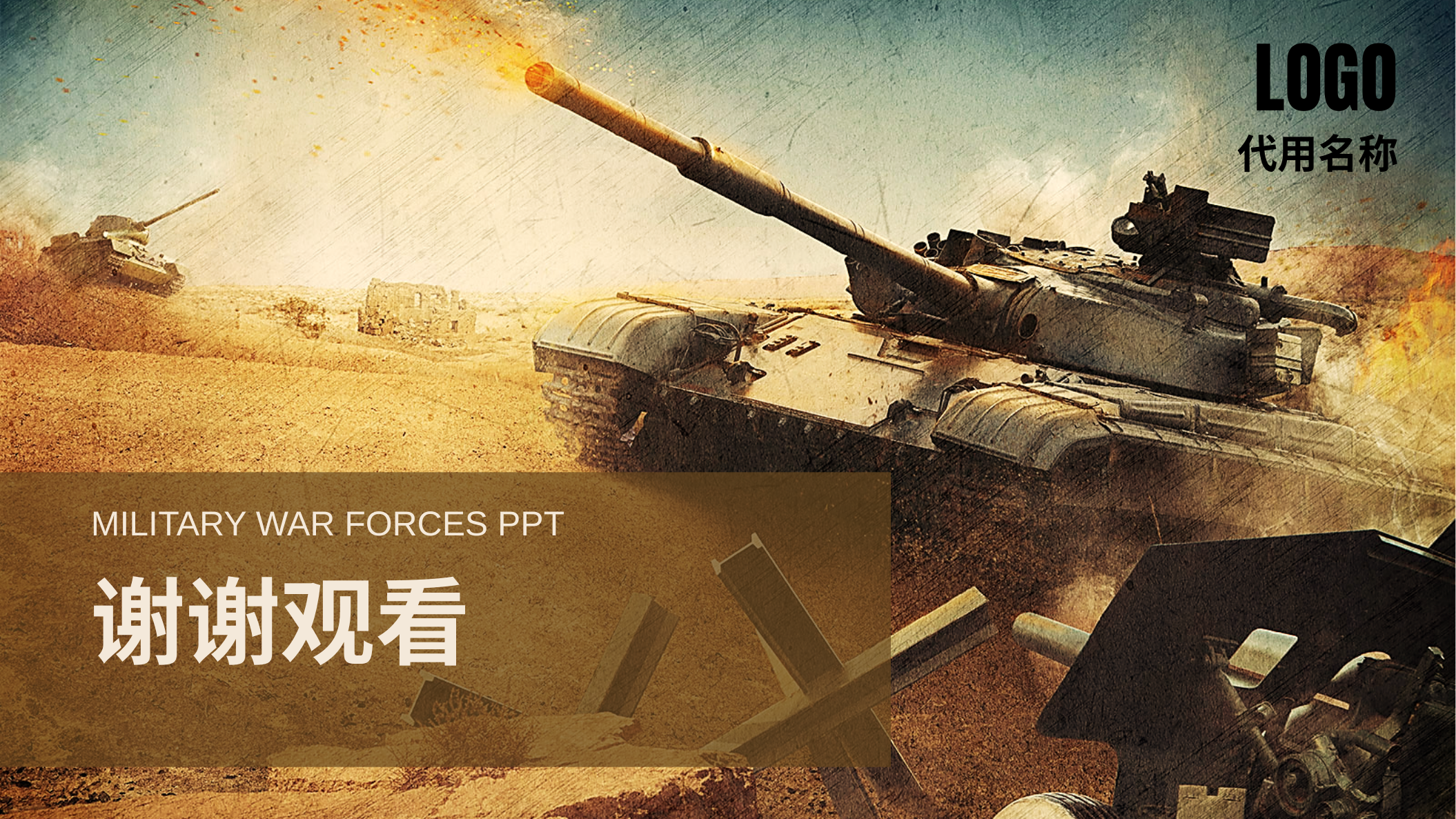

LOGO
代用名称

MILITARY WAR FORCES PPT
谢谢观看